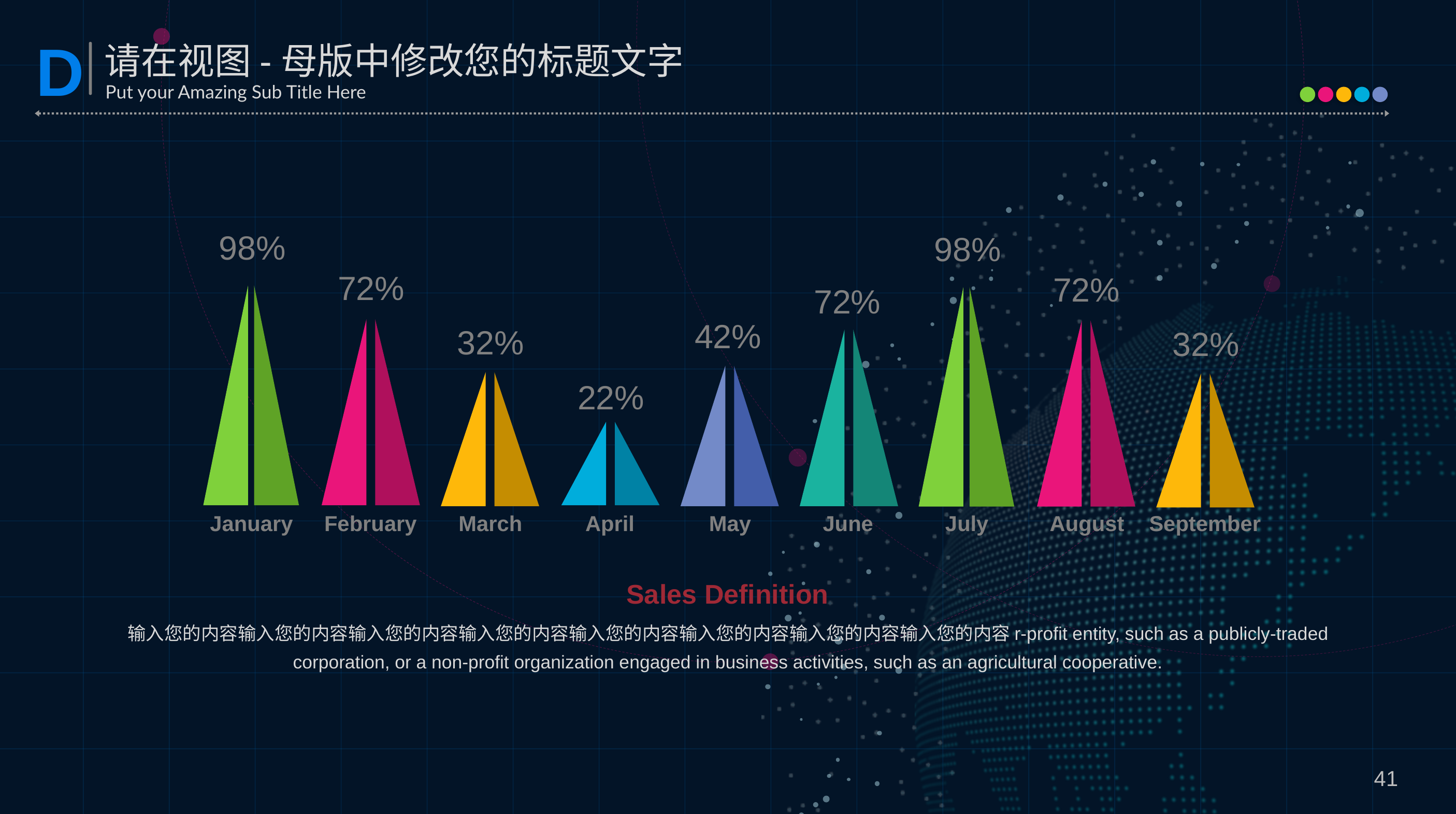

98%

January
98%

July
72%

February
72%

August
72%

June
42%

May
32%

March
32%

September
22%

April
Sales Definition
输入您的内容输入您的内容输入您的内容输入您的内容输入您的内容输入您的内容输入您的内容输入您的内容r-profit entity, such as a publicly-traded corporation, or a non-profit organization engaged in business activities, such as an agricultural cooperative.
41